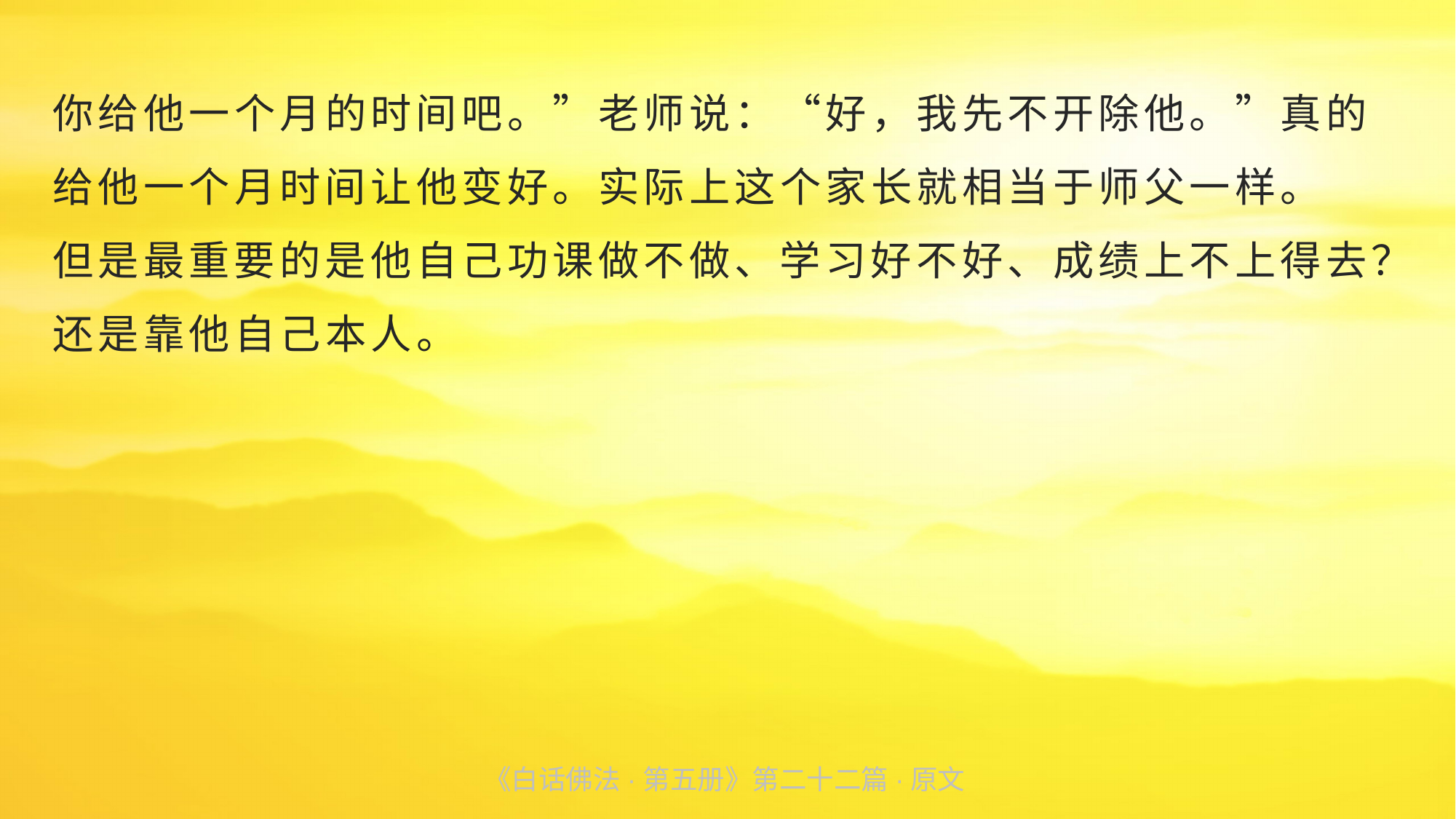

你给他一个月的时间吧。”老师说：“好，我先不开除他。”真的给他一个月时间让他变好。实际上这个家长就相当于师父一样。
但是最重要的是他自己功课做不做、学习好不好、成绩上不上得去？还是靠他自己本人。

《白话佛法·第五册》第二十二篇·原文